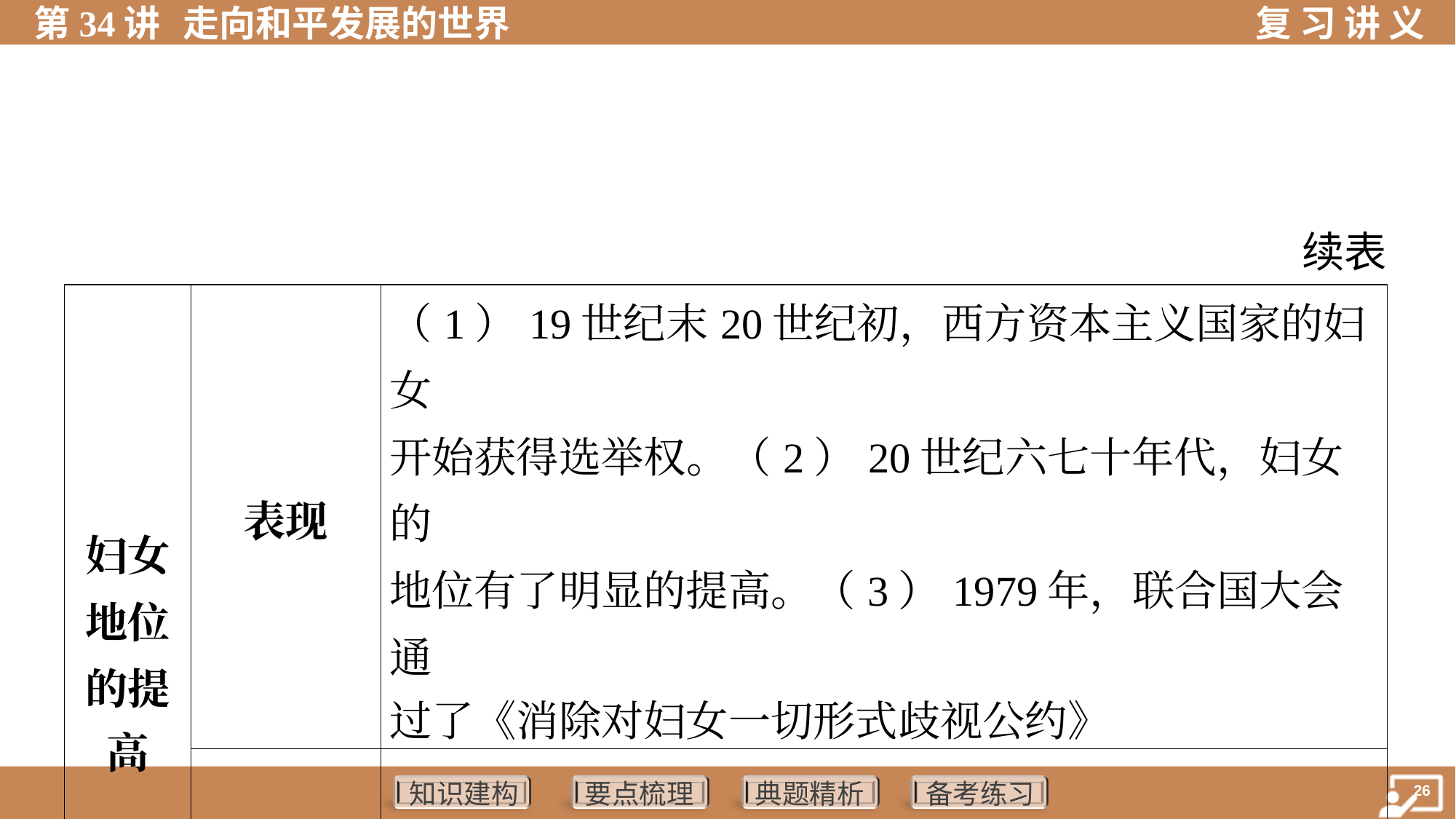

续表
| 妇女 地位 的提 高 | 表现 | （1）19世纪末20世纪初，西方资本主义国家的妇女 开始获得选举权。（2）20世纪六七十年代，妇女的 地位有了明显的提高。（3）1979年，联合国大会通 过了《消除对妇女一切形式歧视公约》 |
| --- | --- | --- |
|  | 局限性 | 妇女在许多方面还没有取得与男性完全平等的权利 |